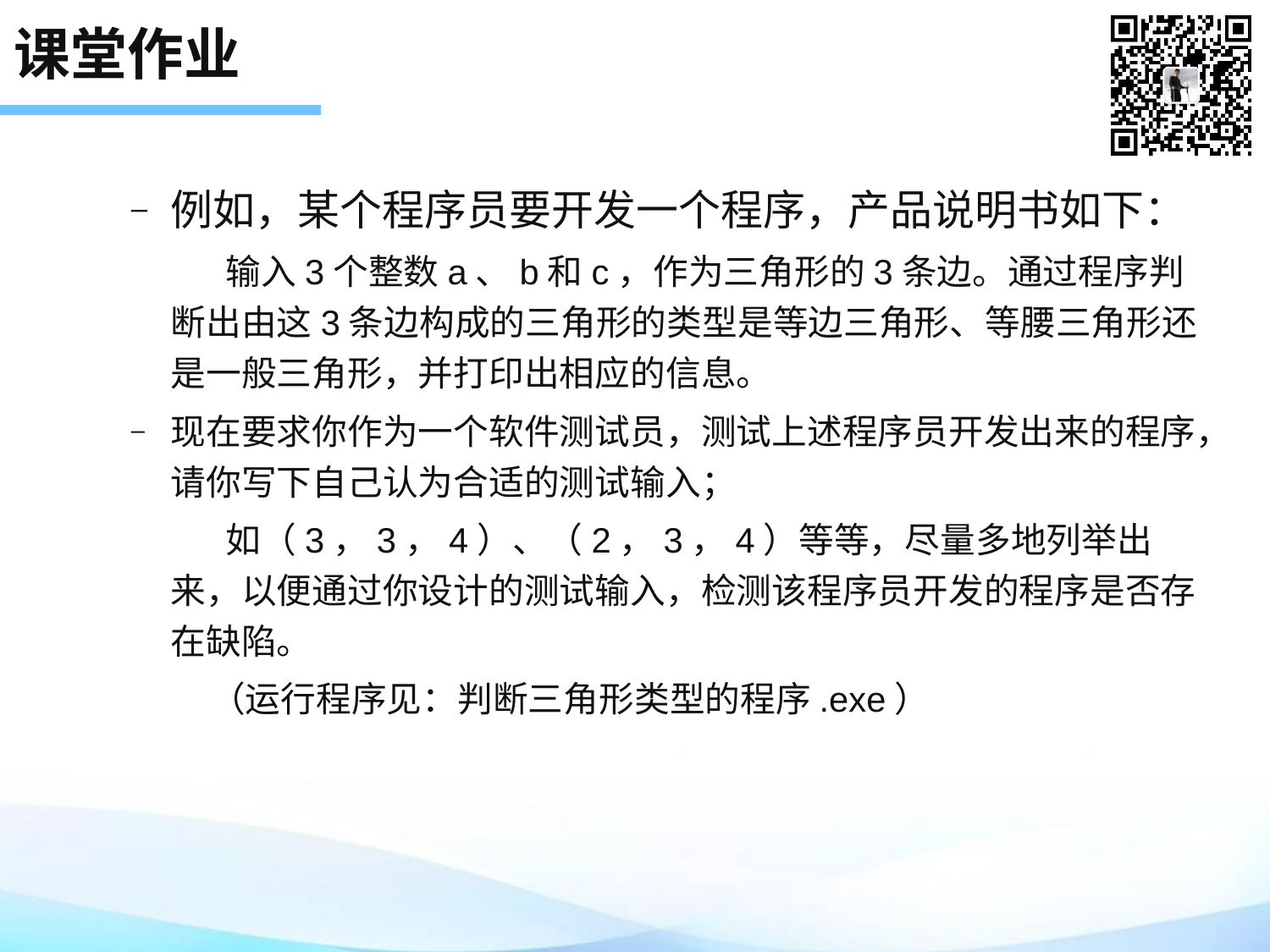

# 课堂作业
例如，某个程序员要开发一个程序，产品说明书如下：
           输入3个整数a、b和c，作为三角形的3条边。通过程序判断出由这3条边构成的三角形的类型是等边三角形、等腰三角形还是一般三角形，并打印出相应的信息。
现在要求你作为一个软件测试员，测试上述程序员开发出来的程序，请你写下自己认为合适的测试输入；
           如（3，3，4）、（2，3，4）等等，尽量多地列举出来，以便通过你设计的测试输入，检测该程序员开发的程序是否存在缺陷。
         （运行程序见：判断三角形类型的程序.exe）